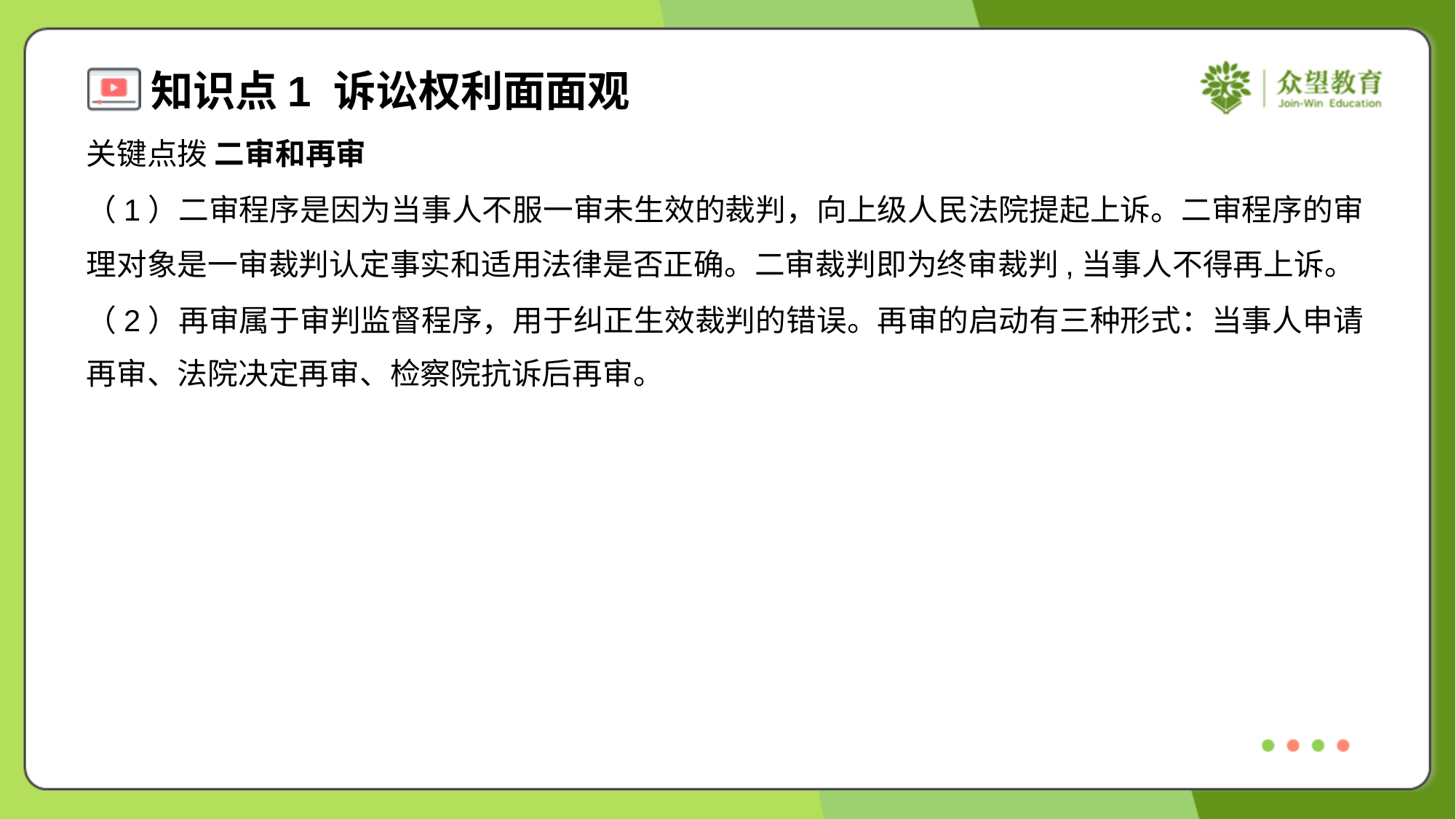

关键点拨 二审和再审
（1）二审程序是因为当事人不服一审未生效的裁判，向上级人民法院提起上诉。二审程序的审
理对象是一审裁判认定事实和适用法律是否正确。二审裁判即为终审裁判,当事人不得再上诉。
（2）再审属于审判监督程序，用于纠正生效裁判的错误。再审的启动有三种形式：当事人申请
再审、法院决定再审、检察院抗诉后再审。